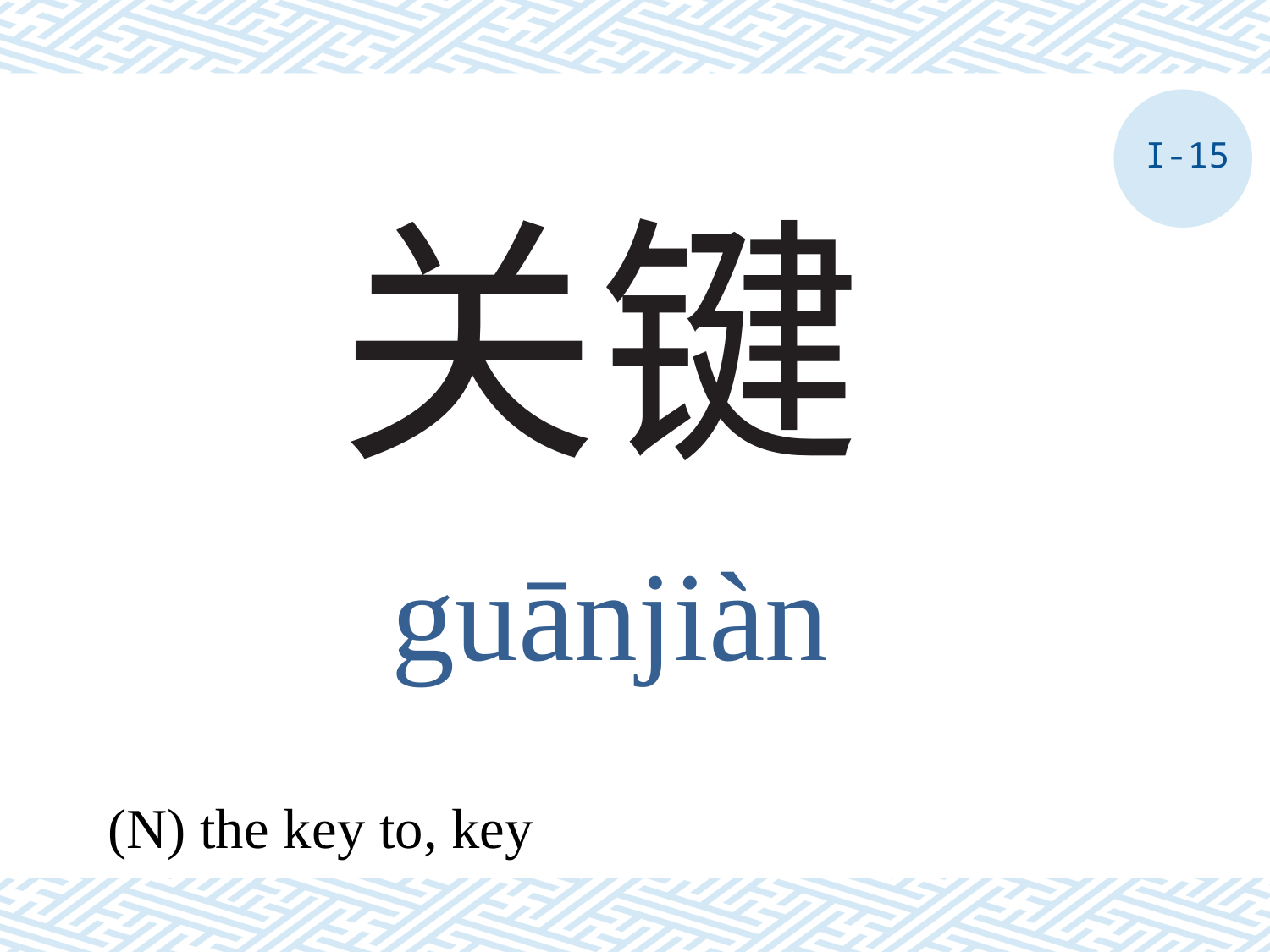

I-15

# 关键
guānjiàn
(N) the key to, key